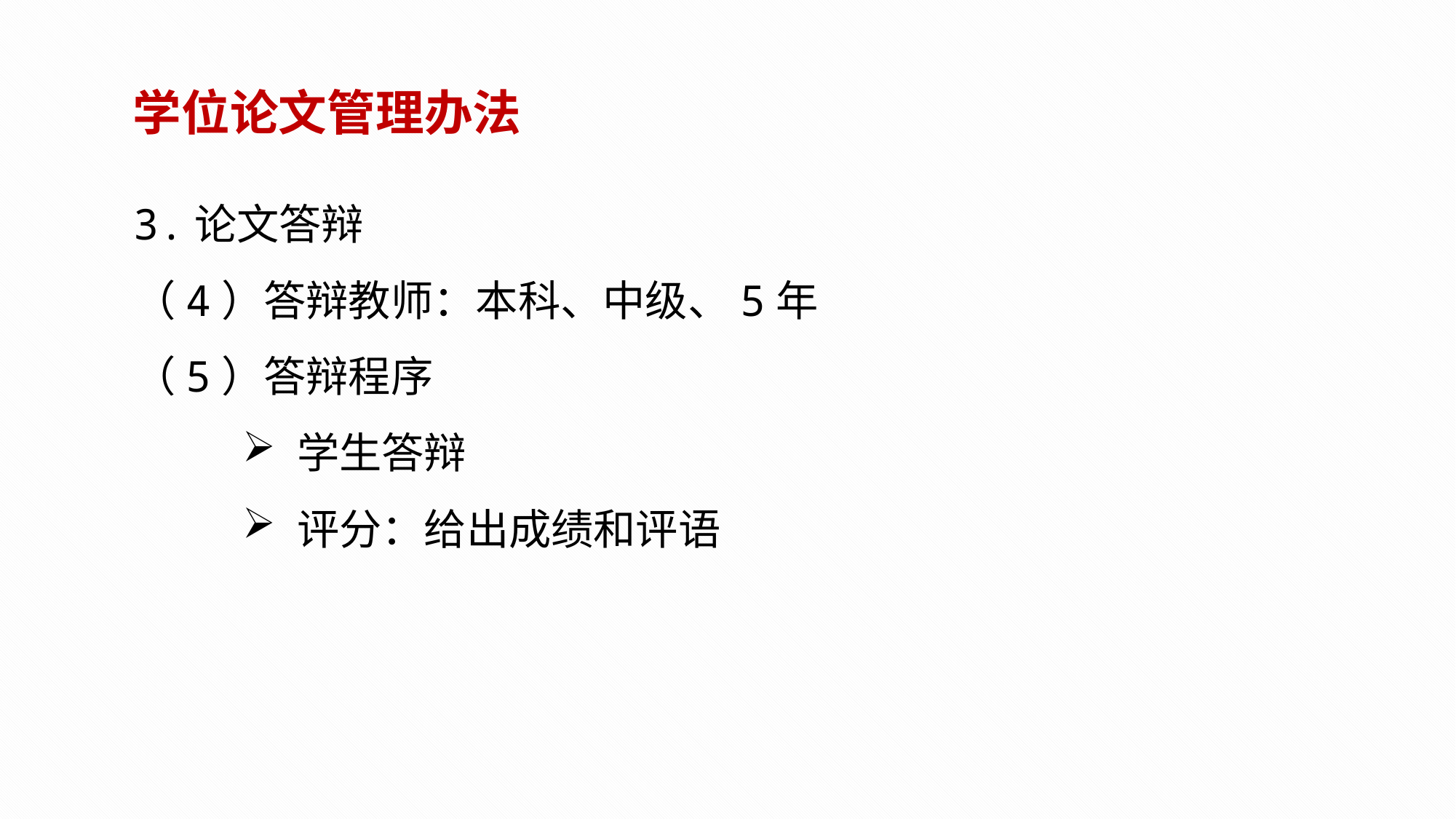

学位论文管理办法
3.论文答辩
（4）答辩教师：本科、中级、5年
（5）答辩程序
学生答辩
评分：给出成绩和评语